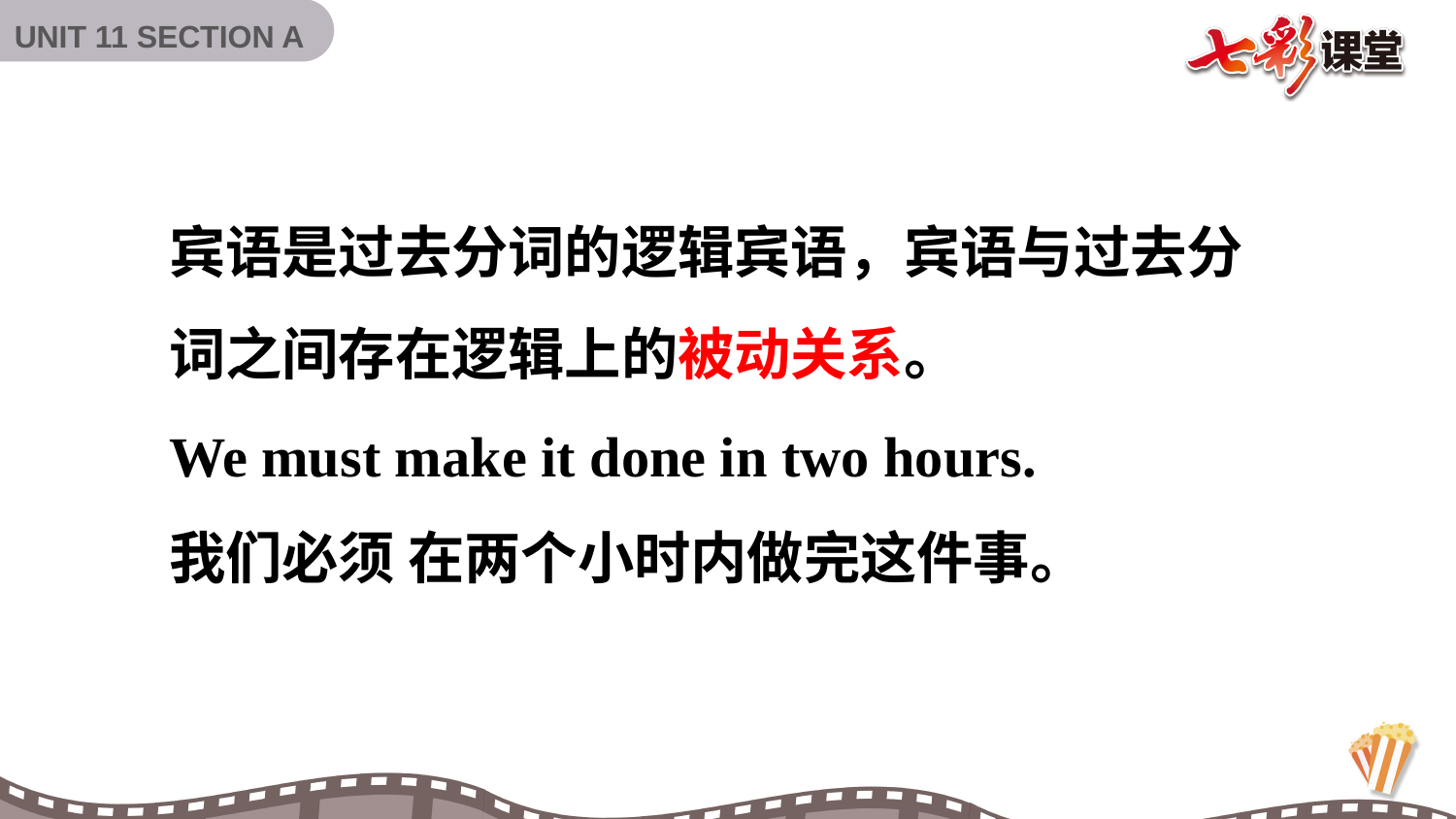

宾语是过去分词的逻辑宾语，宾语与过去分词之间存在逻辑上的被动关系。
We must make it done in two hours.
我们必须 在两个小时内做完这件事。